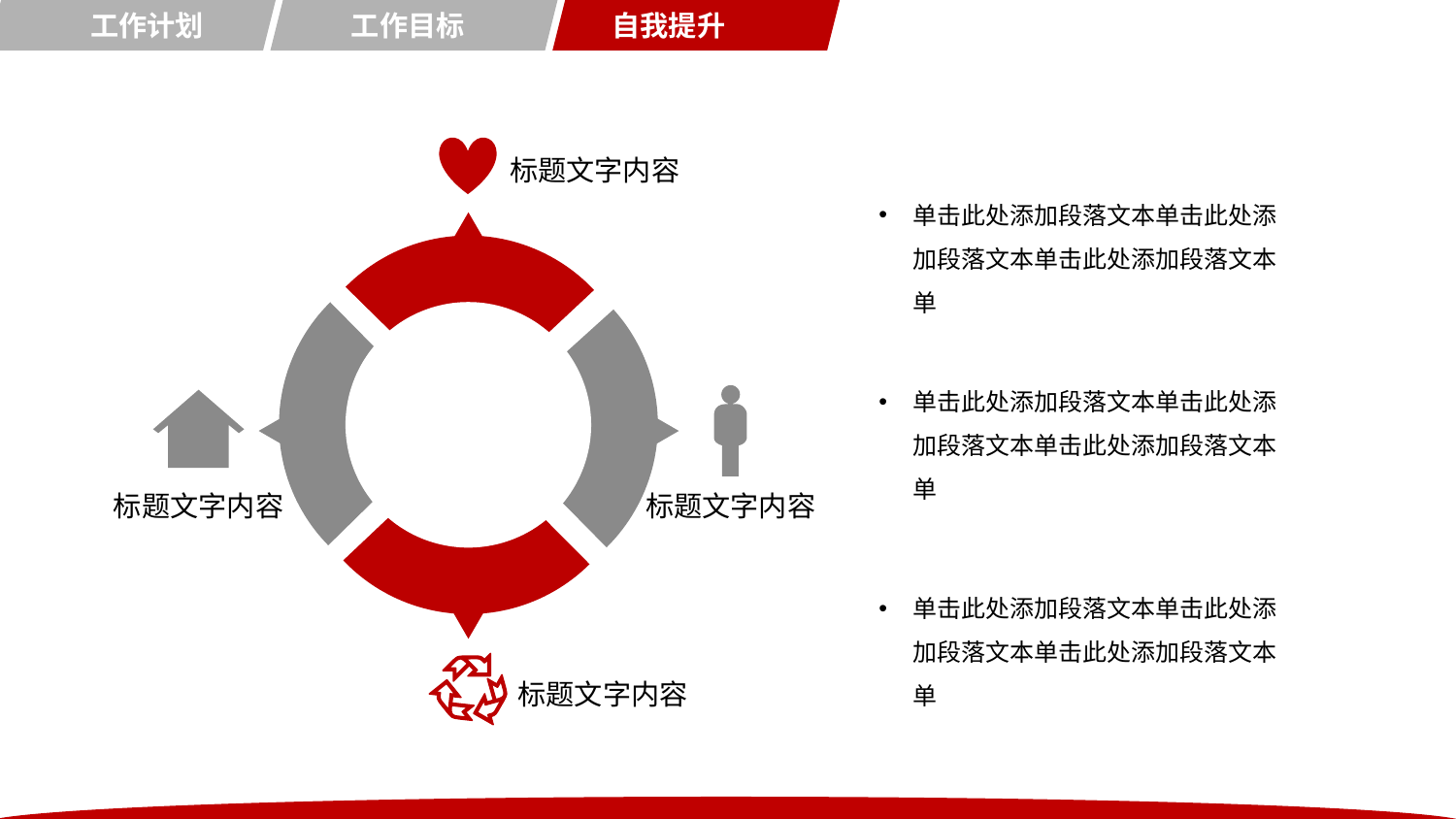

工作计划

工作目标

自我提升

标题文字内容

标题文字内容
标题文字内容

标题文字内容
单击此处添加段落文本单击此处添加段落文本单击此处添加段落文本单
单击此处添加段落文本单击此处添加段落文本单击此处添加段落文本单
单击此处添加段落文本单击此处添加段落文本单击此处添加段落文本单